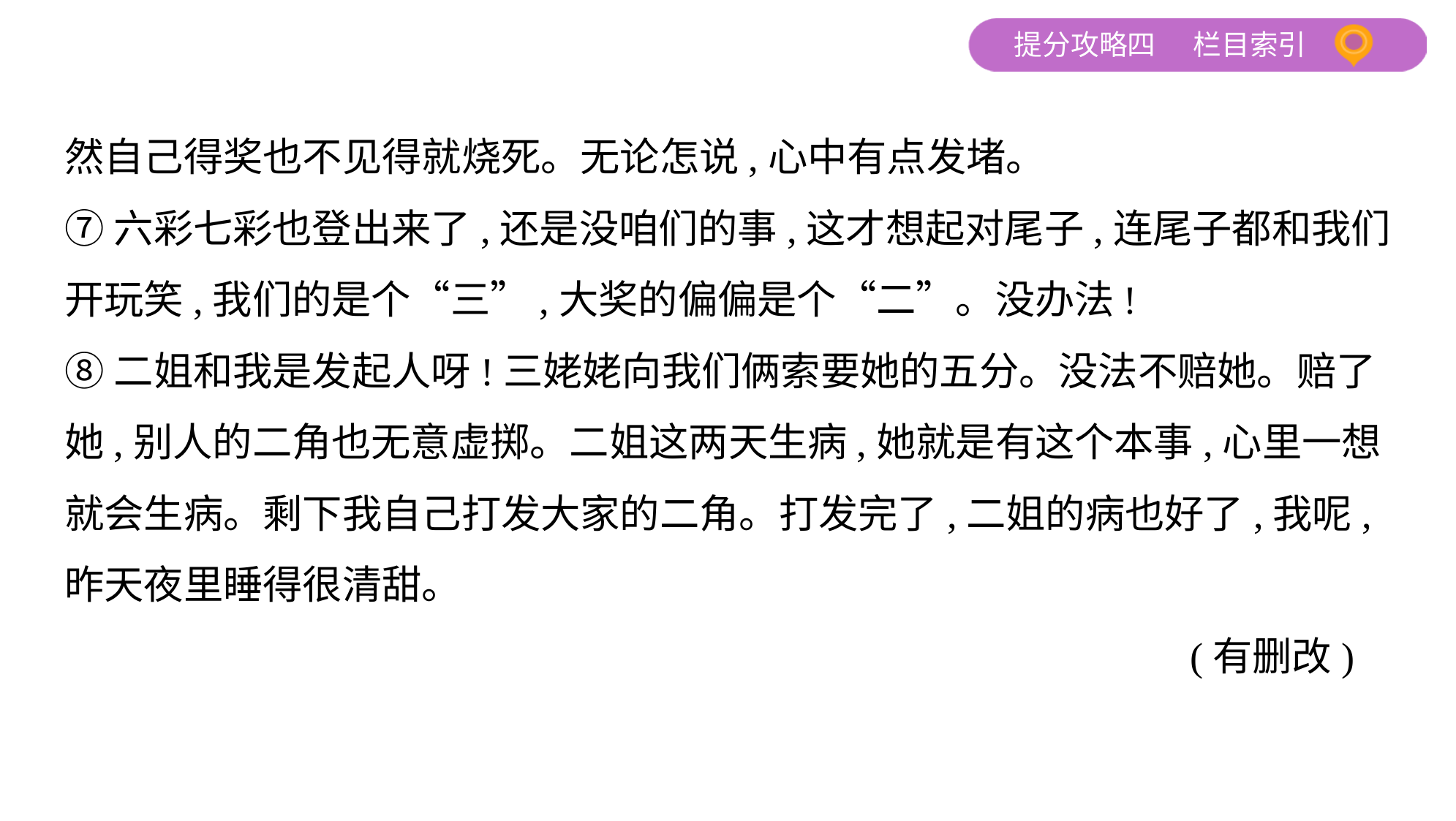

然自己得奖也不见得就烧死。无论怎说,心中有点发堵。
⑦六彩七彩也登出来了,还是没咱们的事,这才想起对尾子,连尾子都和我们
开玩笑,我们的是个“三”,大奖的偏偏是个“二”。没办法!
⑧二姐和我是发起人呀!三姥姥向我们俩索要她的五分。没法不赔她。赔了
她,别人的二角也无意虚掷。二姐这两天生病,她就是有这个本事,心里一想
就会生病。剩下我自己打发大家的二角。打发完了,二姐的病也好了,我呢,
昨天夜里睡得很清甜。
                                                                                                                  (有删改)